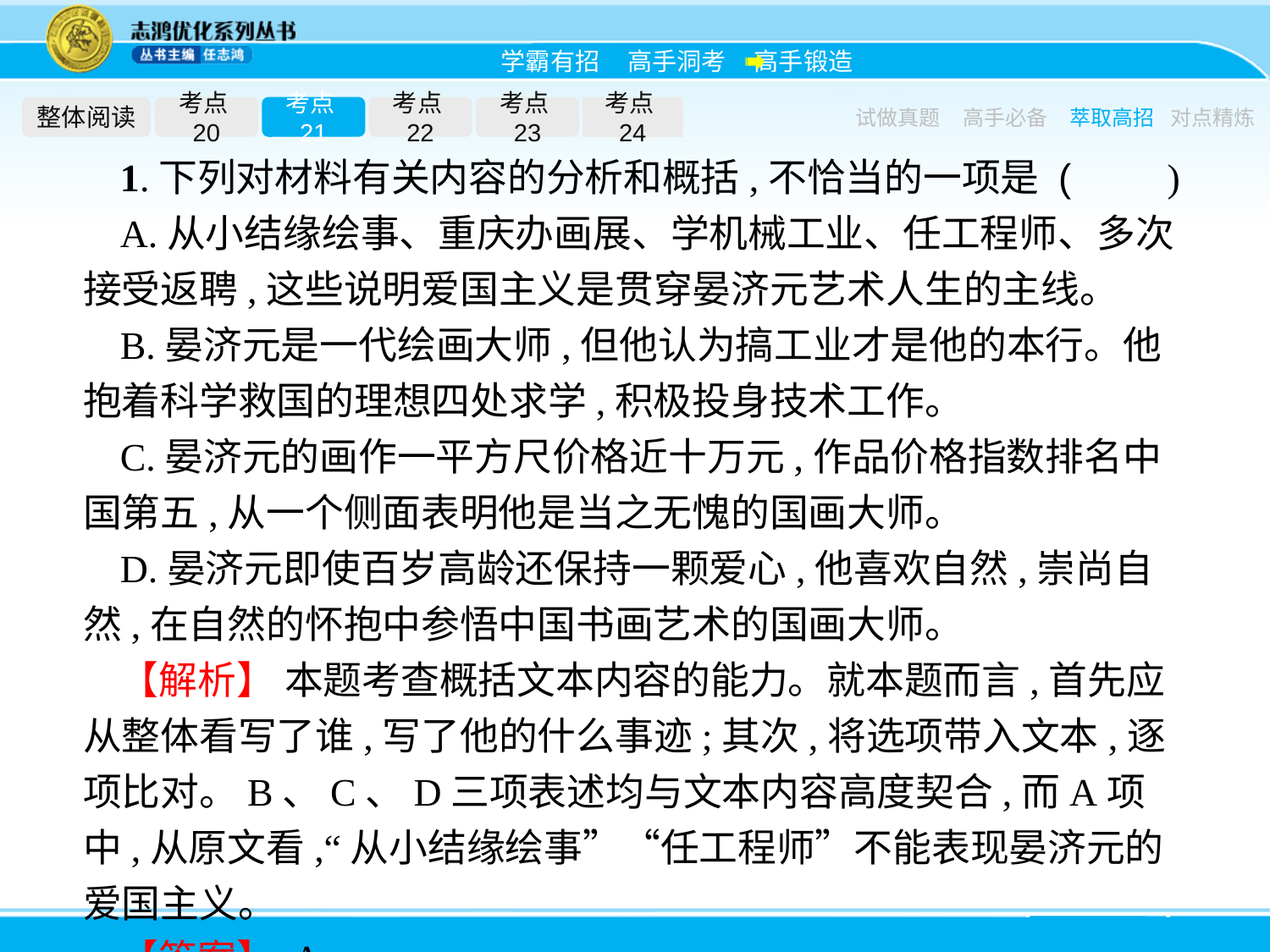

整体阅读
考点20
考点21
考点22
考点23
考点24
试做真题
高手必备
萃取高招
对点精炼
1.下列对材料有关内容的分析和概括,不恰当的一项是 (　　)
A.从小结缘绘事、重庆办画展、学机械工业、任工程师、多次接受返聘,这些说明爱国主义是贯穿晏济元艺术人生的主线。
B.晏济元是一代绘画大师,但他认为搞工业才是他的本行。他抱着科学救国的理想四处求学,积极投身技术工作。
C.晏济元的画作一平方尺价格近十万元,作品价格指数排名中国第五,从一个侧面表明他是当之无愧的国画大师。
D.晏济元即使百岁高龄还保持一颗爱心,他喜欢自然,崇尚自然,在自然的怀抱中参悟中国书画艺术的国画大师。
【解析】 本题考查概括文本内容的能力。就本题而言,首先应从整体看写了谁,写了他的什么事迹;其次,将选项带入文本,逐项比对。B、C、D三项表述均与文本内容高度契合,而A项中,从原文看,“从小结缘绘事”“任工程师”不能表现晏济元的爱国主义。
【答案】 A